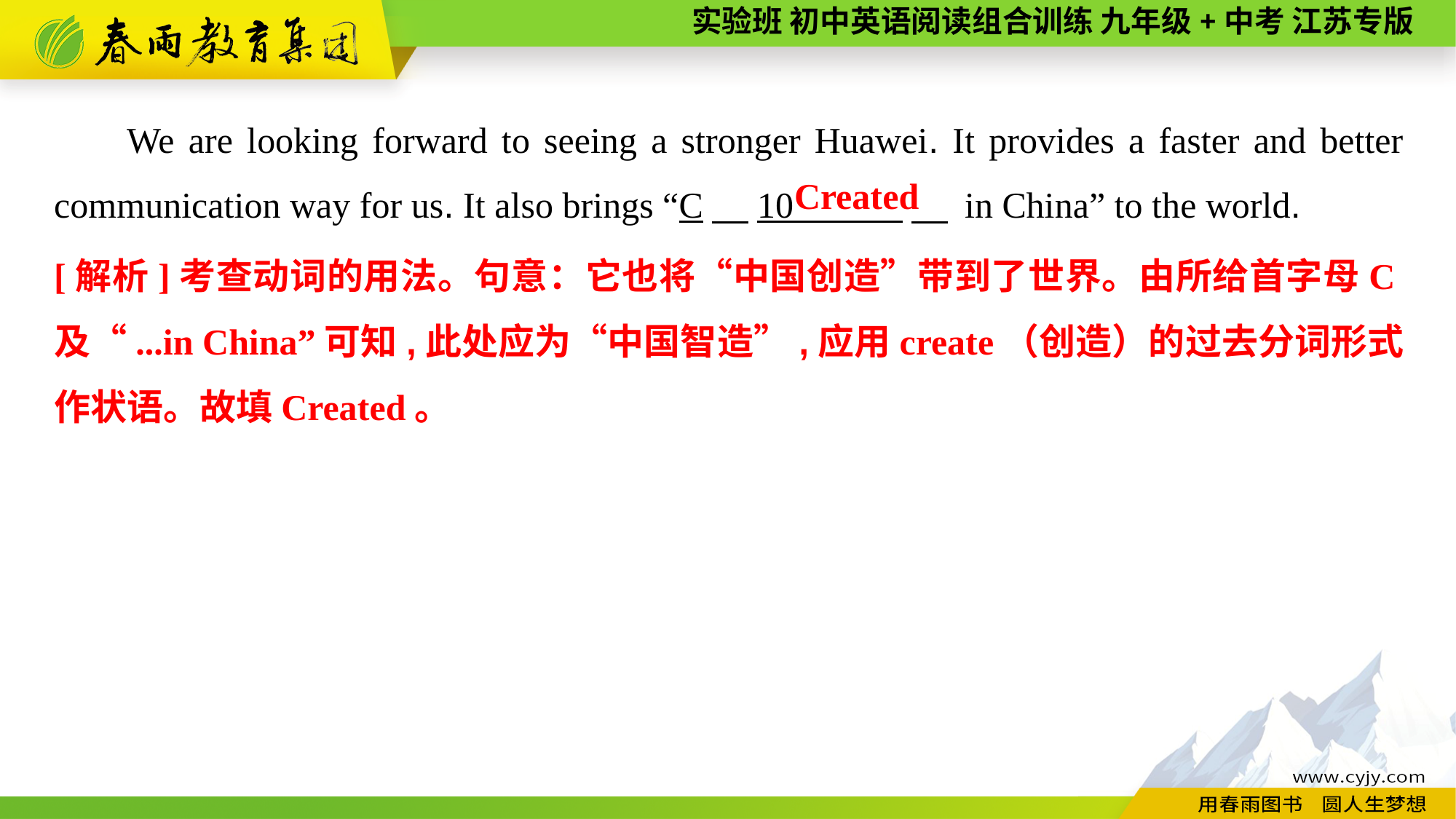

We are looking forward to seeing a stronger Huawei. It provides a faster and better communication way for us. It also brings “C　10            　 in China” to the world.
Created
[解析]考查动词的用法。句意：它也将“中国创造”带到了世界。由所给首字母C及“...in China”可知,此处应为“中国智造”,应用create（创造）的过去分词形式作状语。故填Created。